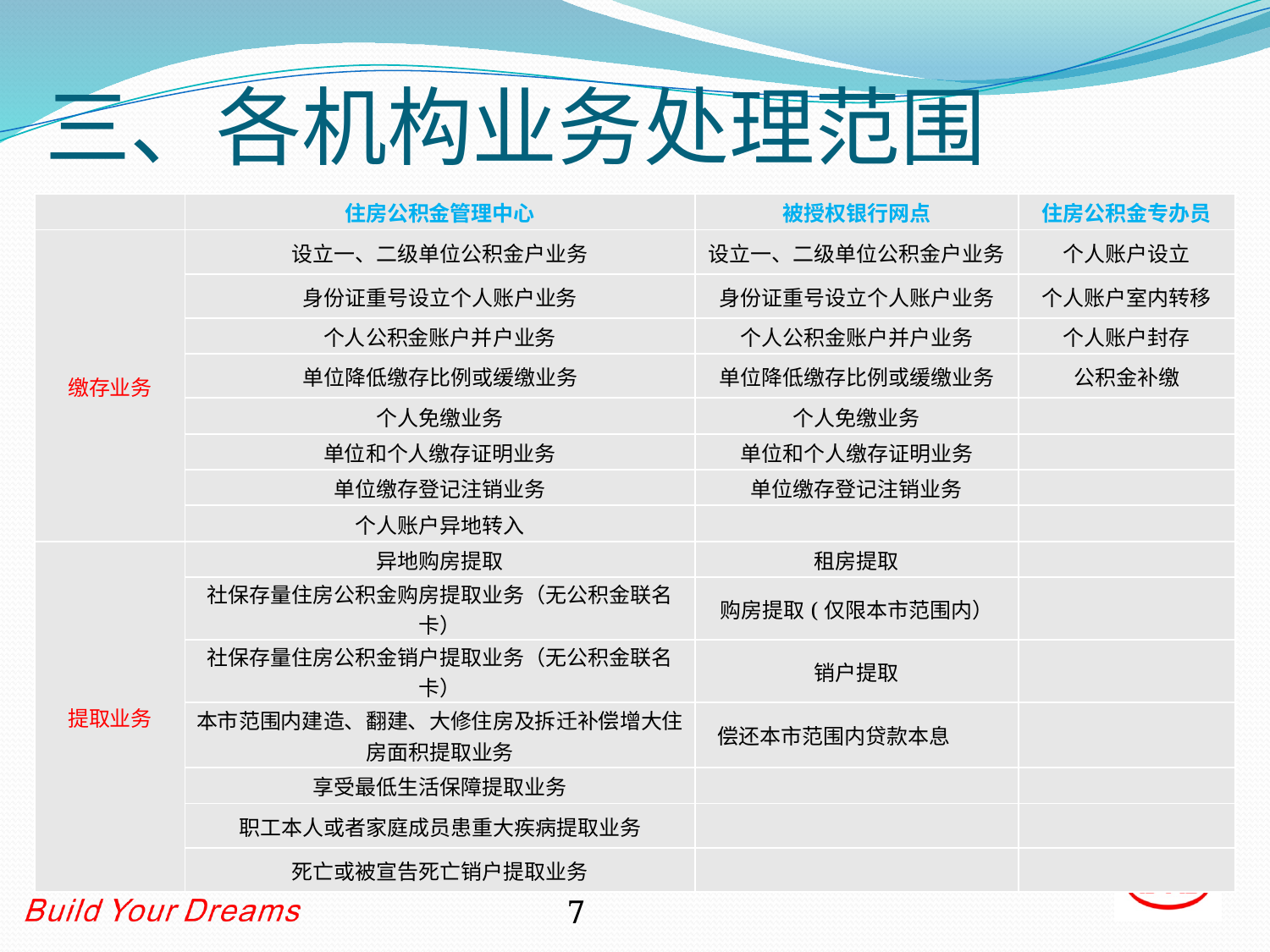

# 三、各机构业务处理范围
|  | 住房公积金管理中心 | 被授权银行网点 | 住房公积金专办员 |
| --- | --- | --- | --- |
| 缴存业务 | 设立一、二级单位公积金户业务 | 设立一、二级单位公积金户业务 | 个人账户设立 |
|  | 身份证重号设立个人账户业务 | 身份证重号设立个人账户业务 | 个人账户室内转移 |
|  | 个人公积金账户并户业务 | 个人公积金账户并户业务 | 个人账户封存 |
|  | 单位降低缴存比例或缓缴业务 | 单位降低缴存比例或缓缴业务 | 公积金补缴 |
|  | 个人免缴业务 | 个人免缴业务 |  |
|  | 单位和个人缴存证明业务 | 单位和个人缴存证明业务 |  |
|  | 单位缴存登记注销业务 | 单位缴存登记注销业务 |  |
|  | 个人账户异地转入 |  |  |
| 提取业务 | 异地购房提取 | 租房提取 |  |
|  | 社保存量住房公积金购房提取业务（无公积金联名卡） | 购房提取(仅限本市范围内） |  |
|  | 社保存量住房公积金销户提取业务（无公积金联名卡） | 销户提取 |  |
|  | 本市范围内建造、翻建、大修住房及拆迁补偿增大住房面积提取业务 | 偿还本市范围内贷款本息 |  |
|  | 享受最低生活保障提取业务 |  |  |
|  | 职工本人或者家庭成员患重大疾病提取业务 |  |  |
|  | 死亡或被宣告死亡销户提取业务 |  |  |